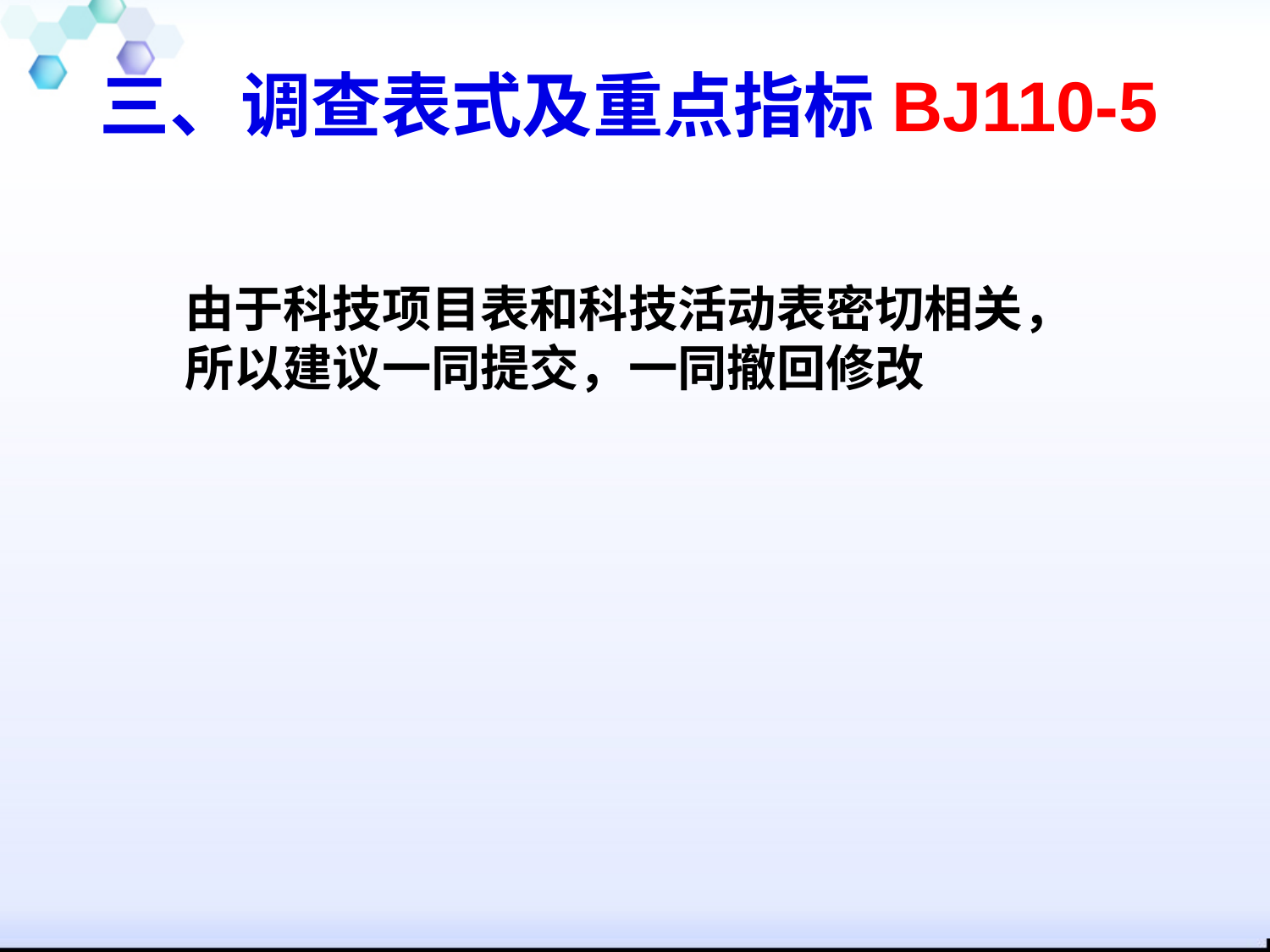

三、调查表式及重点指标BJ110-5
由于科技项目表和科技活动表密切相关，
所以建议一同提交，一同撤回修改